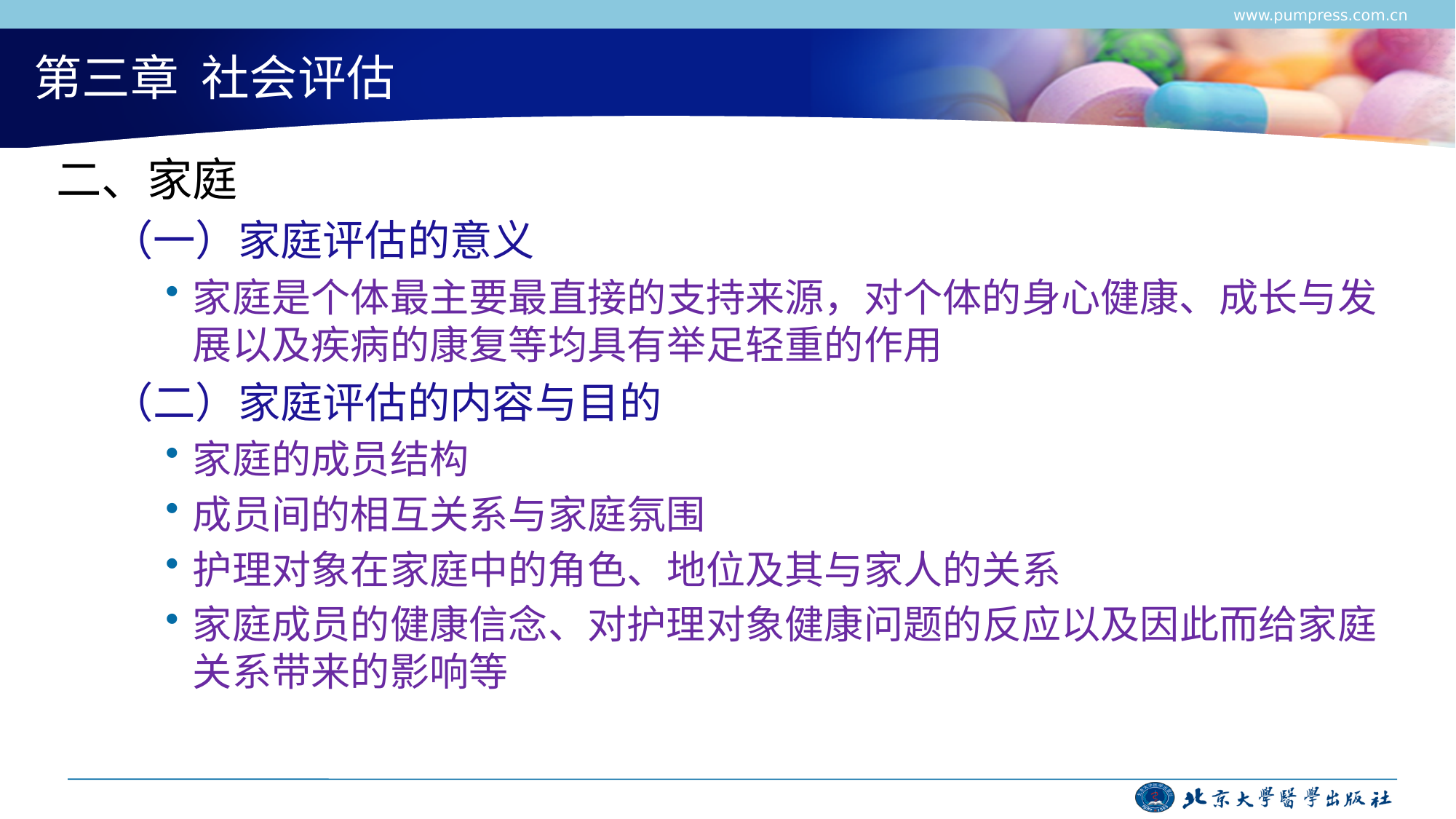

www.pumpress.com.cn
# 第三章  社会评估
二、家庭
（一）家庭评估的意义
家庭是个体最主要最直接的支持来源，对个体的身心健康、成长与发展以及疾病的康复等均具有举足轻重的作用
（二）家庭评估的内容与目的
家庭的成员结构
成员间的相互关系与家庭氛围
护理对象在家庭中的角色、地位及其与家人的关系
家庭成员的健康信念、对护理对象健康问题的反应以及因此而给家庭关系带来的影响等